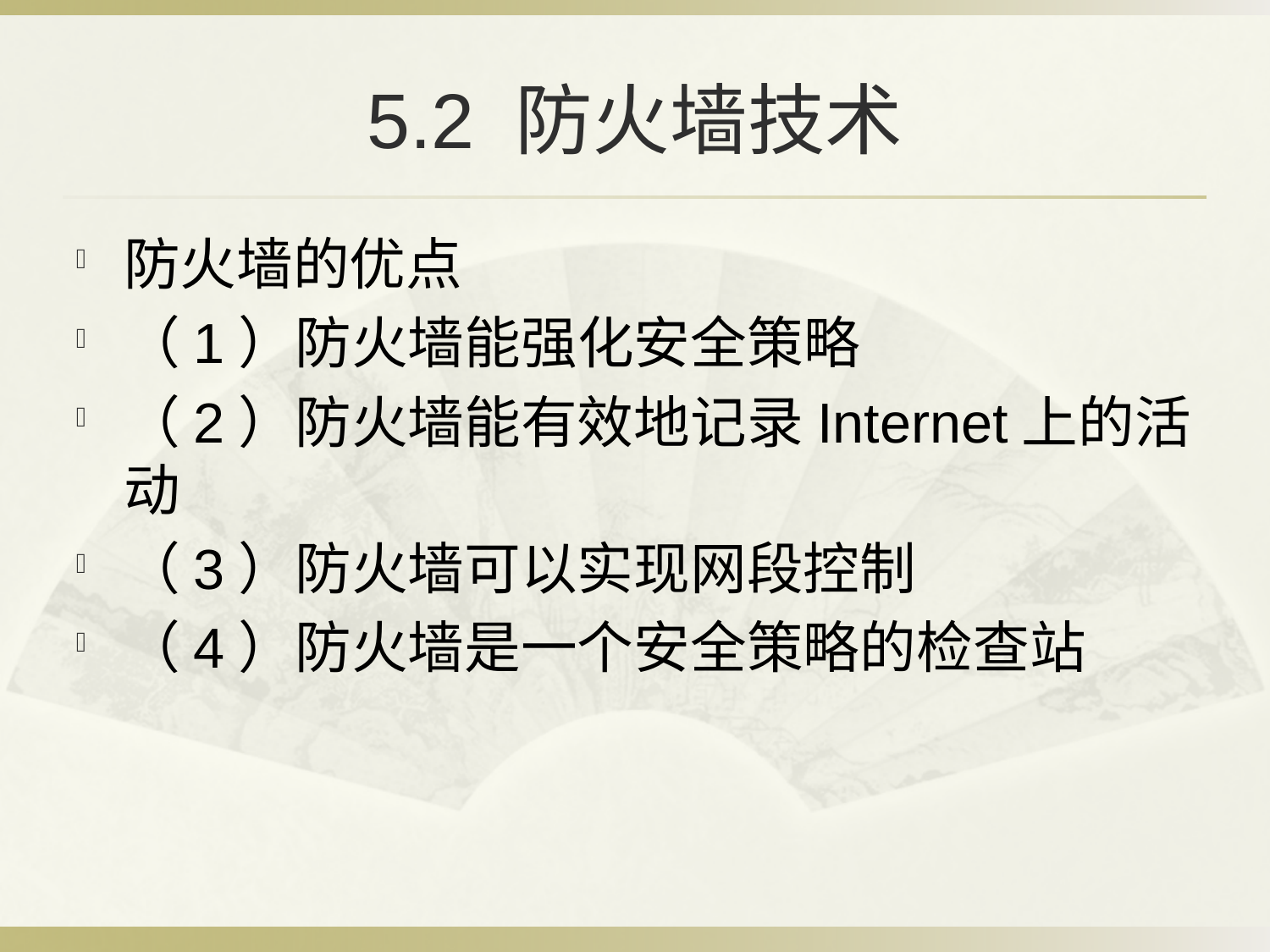

# 5.2 防火墙技术
防火墙的优点
（1）防火墙能强化安全策略
（2）防火墙能有效地记录Internet上的活动
（3）防火墙可以实现网段控制
（4）防火墙是一个安全策略的检查站